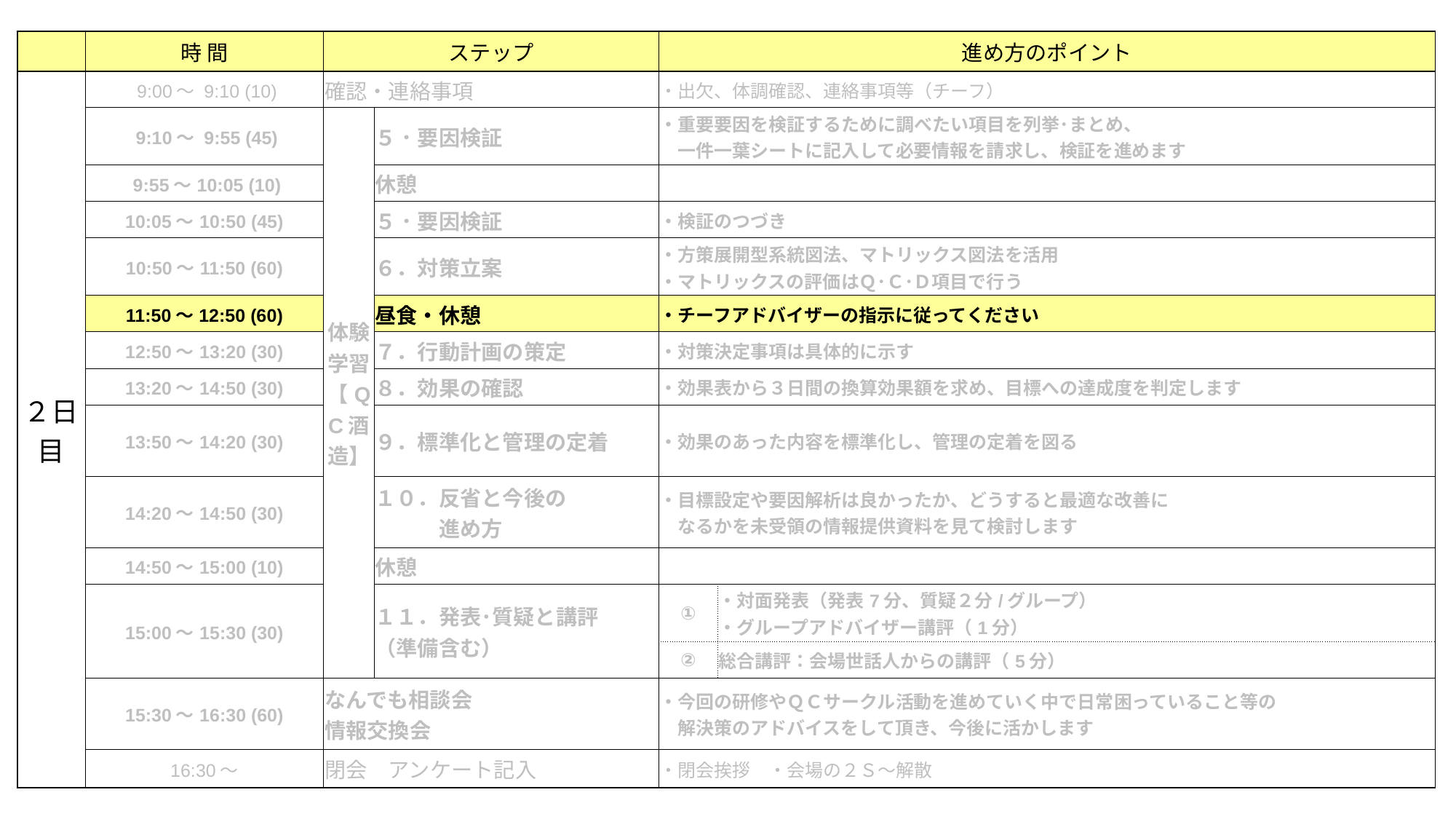

|  | 時 間 | ステップ |  | 進め方のポイント |  |
| --- | --- | --- | --- | --- | --- |
| ２日目 | 9:00～ 9:10 (10) | 確認・連絡事項 |  | ・出欠、体調確認、連絡事項等（チーフ） |  |
|  | 9:10～ 9:55 (45) | 体験学習【QC酒造】 | ５．要因検証 | ・重要要因を検証するために調べたい項目を列挙･まとめ、 　一件一葉シートに記入して必要情報を請求し、検証を進めます |  |
|  | 9:55～10:05 (10) |  | 休憩 |  |  |
|  | 10:05～10:50 (45) |  | ５．要因検証 | ・検証のつづき |  |
|  | 10:50～11:50 (60) |  | ６．対策立案 | ・方策展開型系統図法、マトリックス図法を活用 ・マトリックスの評価はＱ･Ｃ･Ｄ項目で行う |  |
|  | 11:50～12:50 (60) |  | 昼食・休憩 | ・チーフアドバイザーの指示に従ってください |  |
|  | 12:50～13:20 (30) |  | ７．行動計画の策定 | ・対策決定事項は具体的に示す |  |
|  | 13:20～14:50 (30) |  | ８．効果の確認 | ・効果表から３日間の換算効果額を求め、目標への達成度を判定します |  |
|  | 13:50～14:20 (30) |  | ９．標準化と管理の定着 | ・効果のあった内容を標準化し、管理の定着を図る |  |
|  | 14:20～14:50 (30) |  | １０．反省と今後の 　　　進め方 | ・目標設定や要因解析は良かったか、どうすると最適な改善に 　なるかを未受領の情報提供資料を見て検討します |  |
|  | 14:50～15:00 (10) |  | 休憩 |  |  |
|  | 15:00～15:30 (30) |  | １１．発表･質疑と講評 （準備含む） | ① | ・対面発表（発表7分、質疑２分/グループ） ・グループアドバイザー講評（1分） |
|  |  |  |  | ② | 総合講評：会場世話人からの講評（5分） |
|  | 15:30～16:30 (60) | なんでも相談会 情報交換会 |  | ・今回の研修やＱＣサークル活動を進めていく中で日常困っていること等の 　解決策のアドバイスをして頂き、今後に活かします |  |
|  | 16:30～ | 閉会　アンケート記入 |  | ・閉会挨拶　・会場の２Ｓ～解散 |  |